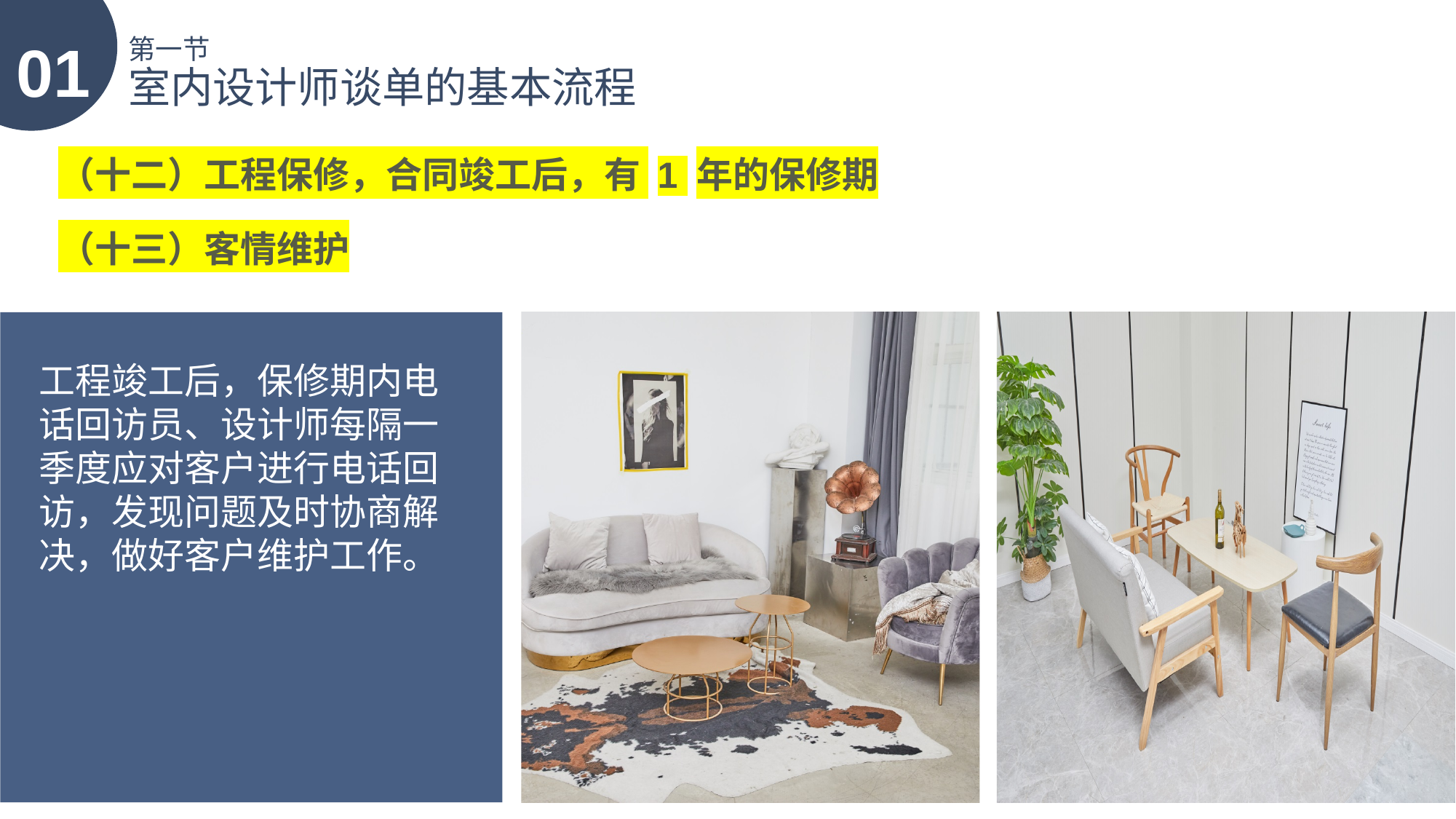

01
第一节
室内设计师谈单的基本流程
（十二）工程保修，合同竣工后，有 1 年的保修期
（十三）客情维护

工程竣工后，保修期内电话回访员、设计师每隔一季度应对客户进行电话回访，发现问题及时协商解决，做好客户维护工作。